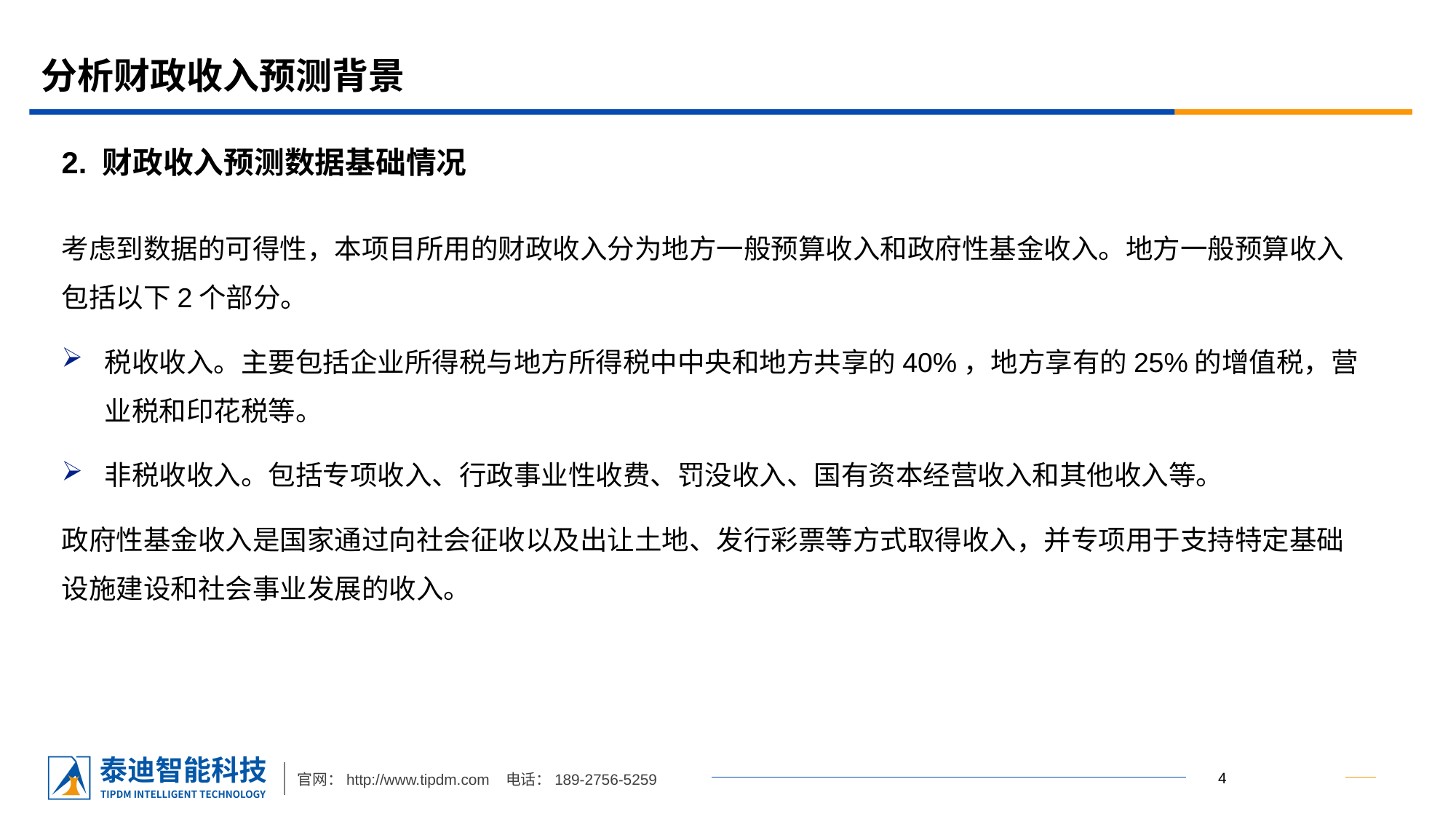

# 分析财政收入预测背景
2. 财政收入预测数据基础情况
考虑到数据的可得性，本项目所用的财政收入分为地方一般预算收入和政府性基金收入。地方一般预算收入包括以下2个部分。
税收收入。主要包括企业所得税与地方所得税中中央和地方共享的40%，地方享有的25%的增值税，营业税和印花税等。
非税收收入。包括专项收入、行政事业性收费、罚没收入、国有资本经营收入和其他收入等。
政府性基金收入是国家通过向社会征收以及出让土地、发行彩票等方式取得收入，并专项用于支持特定基础设施建设和社会事业发展的收入。